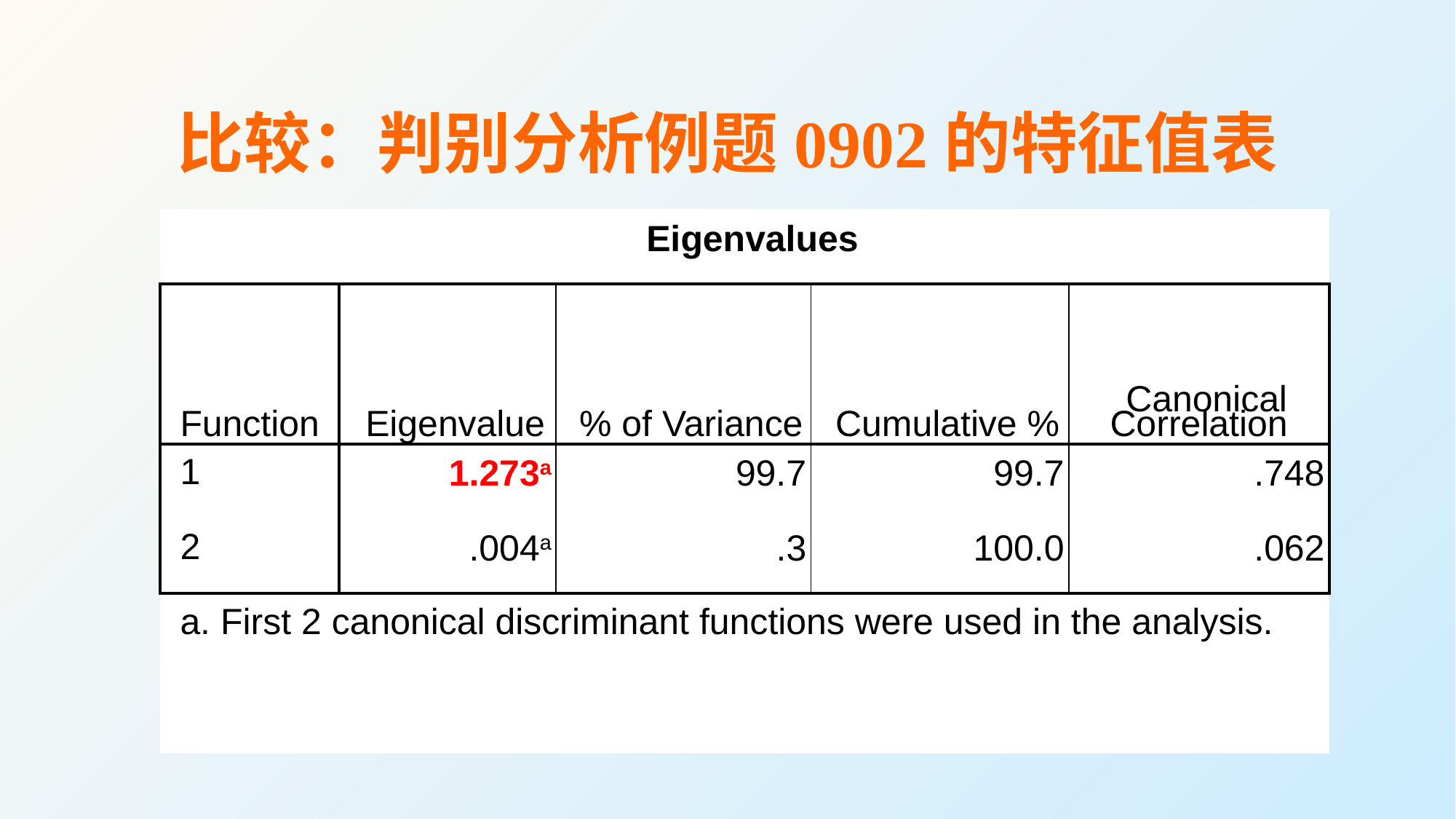

# 比较：判别分析例题0902的特征值表
| Eigenvalues |  |  |  |  |
| --- | --- | --- | --- | --- |
| Function | Eigenvalue | % of Variance | Cumulative % | Canonical Correlation |
| 1 | 1.273a | 99.7 | 99.7 | .748 |
| 2 | .004a | .3 | 100.0 | .062 |
| a. First 2 canonical discriminant functions were used in the analysis. |  |  |  |  |